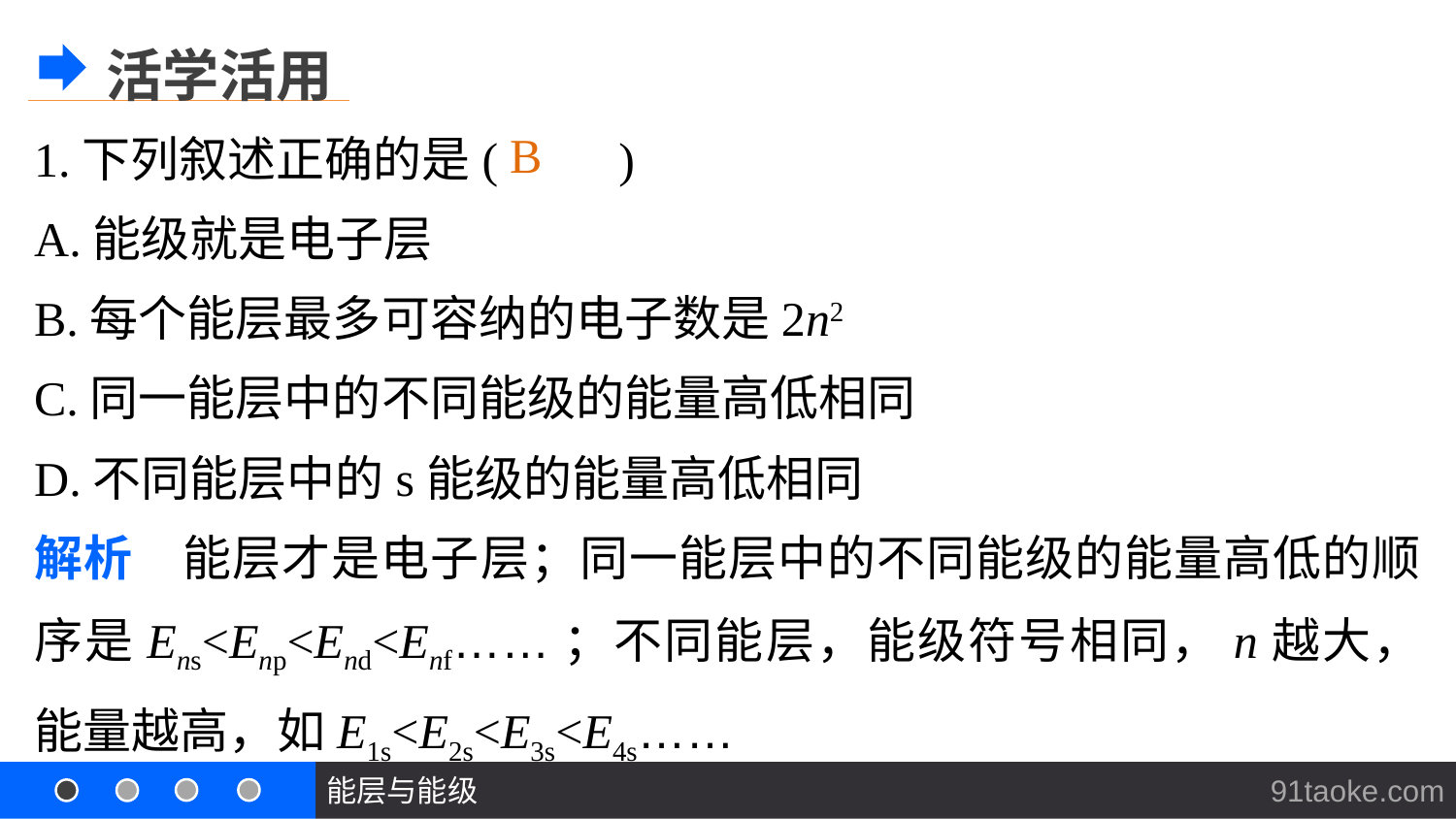

活学活用

1.下列叙述正确的是(　　)
A.能级就是电子层
B.每个能层最多可容纳的电子数是2n2
C.同一能层中的不同能级的能量高低相同
D.不同能层中的s能级的能量高低相同
解析　能层才是电子层；同一能层中的不同能级的能量高低的顺序是Ens<Enp<End<Enf……；不同能层，能级符号相同，n越大，能量越高，如E1s<E2s<E3s<E4s……
B